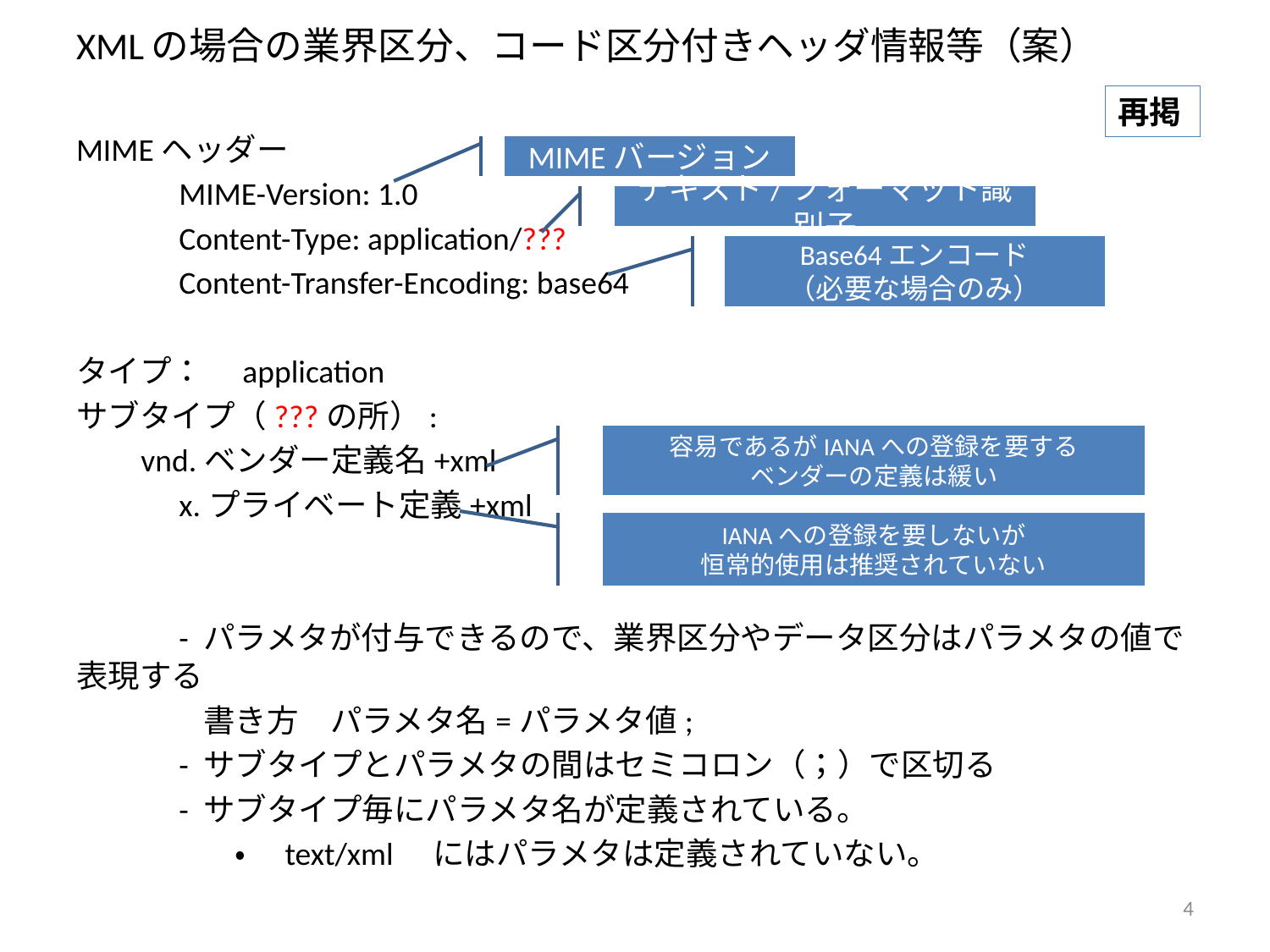

# XMLの場合の業界区分、コード区分付きヘッダ情報等（案）
再掲
MIMEヘッダー
　　　MIME-Version: 1.0
　　　Content-Type: application/???
　　　Content-Transfer-Encoding: base64

タイプ：　application
サブタイプ（???の所）:
         vnd.ベンダー定義名+xml
　　　x.プライベート定義+xml

　　　- パラメタが付与できるので、業界区分やデータ区分はパラメタの値で表現する
	書き方　パラメタ名=パラメタ値;
　　　- サブタイプとパラメタの間はセミコロン（；）で区切る
　　　- サブタイプ毎にパラメタ名が定義されている。
　　　　　・　text/xml　にはパラメタは定義されていない。
MIMEバージョン
テキスト/フォーマット識別子
Base64エンコード
（必要な場合のみ）
容易であるがIANAへの登録を要する
ベンダーの定義は緩い
IANAへの登録を要しないが
恒常的使用は推奨されていない
4